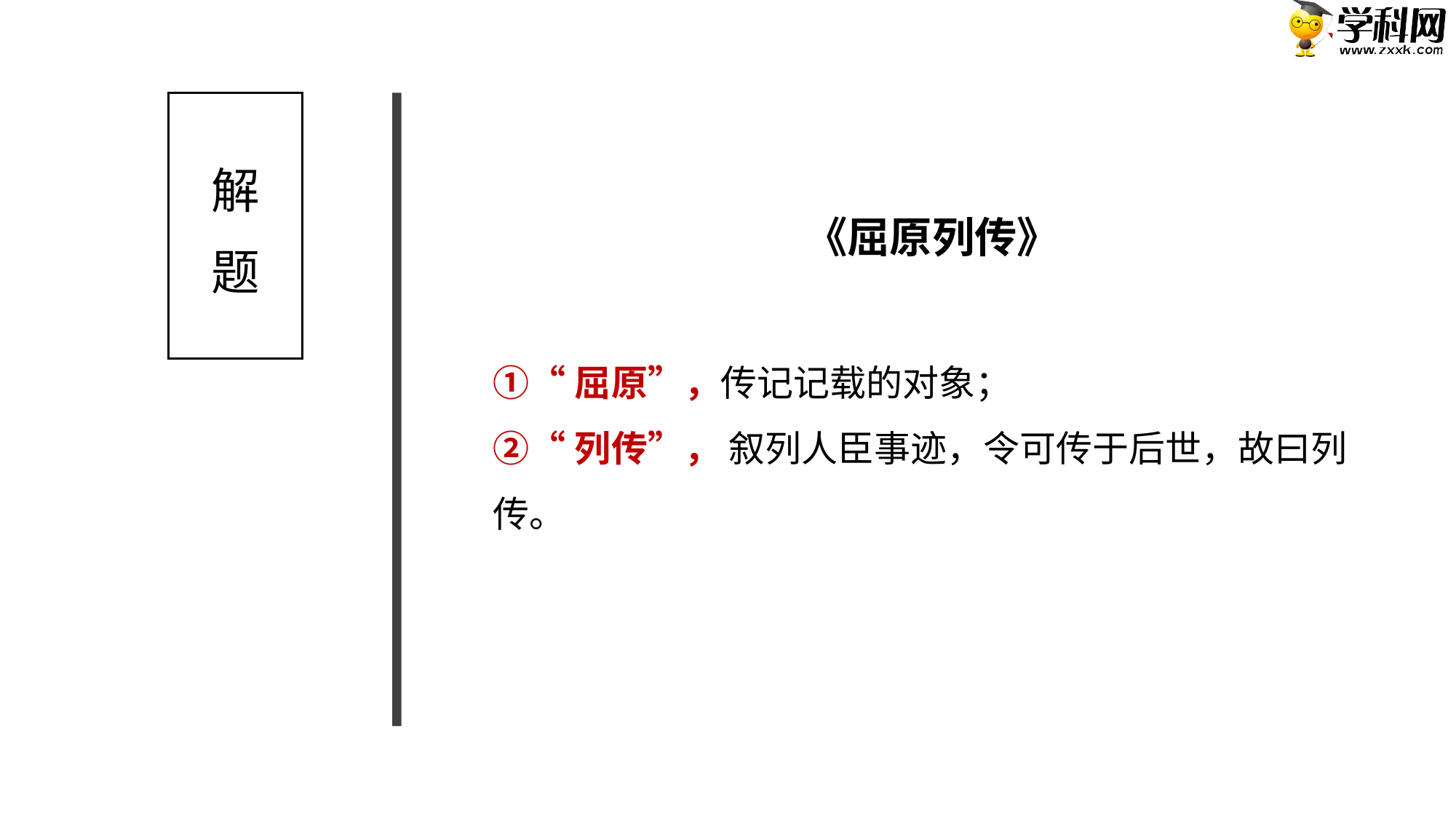

解题
《屈原列传》

①“屈原”，传记记载的对象；
②“列传”， 叙列人臣事迹，令可传于后世，故曰列传。